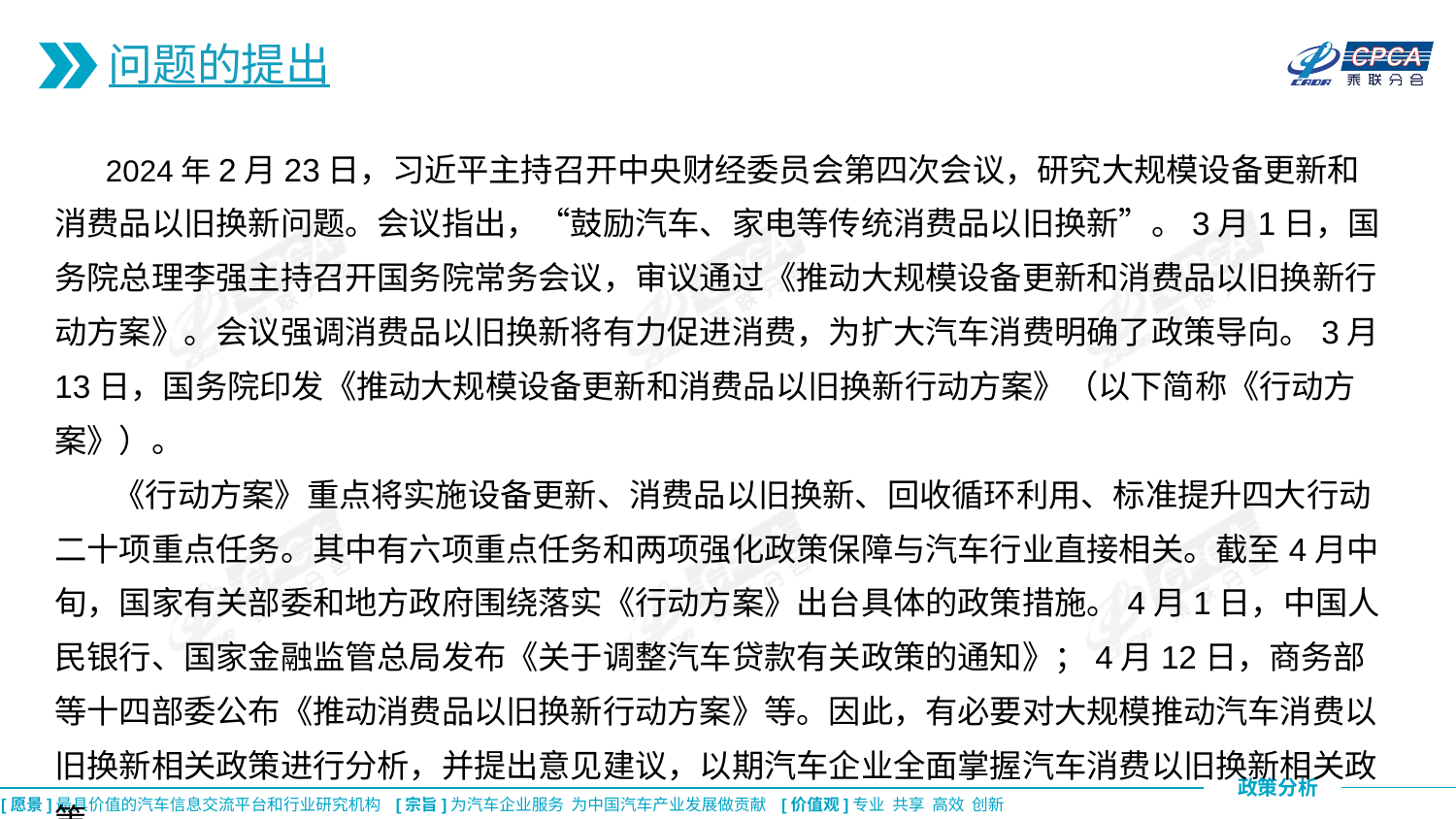

问题的提出
      2024年2月23日，习近平主持召开中央财经委员会第四次会议，研究大规模设备更新和消费品以旧换新问题。会议指出，“鼓励汽车、家电等传统消费品以旧换新”。3月1日，国务院总理李强主持召开国务院常务会议，审议通过《推动大规模设备更新和消费品以旧换新行动方案》。会议强调消费品以旧换新将有力促进消费，为扩大汽车消费明确了政策导向。3月13日，国务院印发《推动大规模设备更新和消费品以旧换新行动方案》（以下简称《行动方案》）。
       《行动方案》重点将实施设备更新、消费品以旧换新、回收循环利用、标准提升四大行动二十项重点任务。其中有六项重点任务和两项强化政策保障与汽车行业直接相关。截至4月中旬，国家有关部委和地方政府围绕落实《行动方案》出台具体的政策措施。4月1日，中国人民银行、国家金融监管总局发布《关于调整汽车贷款有关政策的通知》；4月12日，商务部等十四部委公布《推动消费品以旧换新行动方案》等。因此，有必要对大规模推动汽车消费以旧换新相关政策进行分析，并提出意见建议，以期汽车企业全面掌握汽车消费以旧换新相关政策。